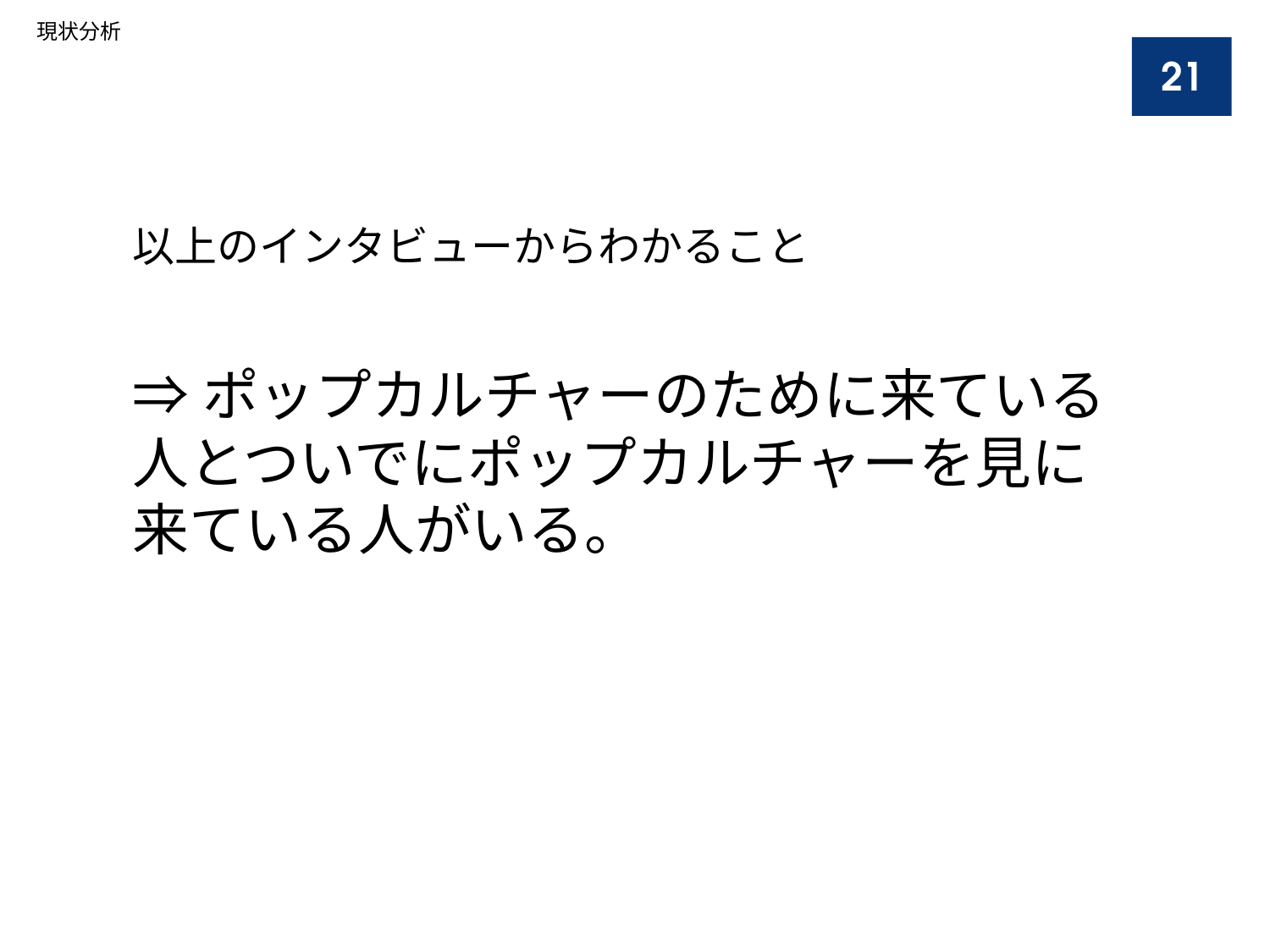

現状分析
21
以上のインタビューからわかること

⇒ポップカルチャーのために来ている人とついでにポップカルチャーを見に来ている人がいる。